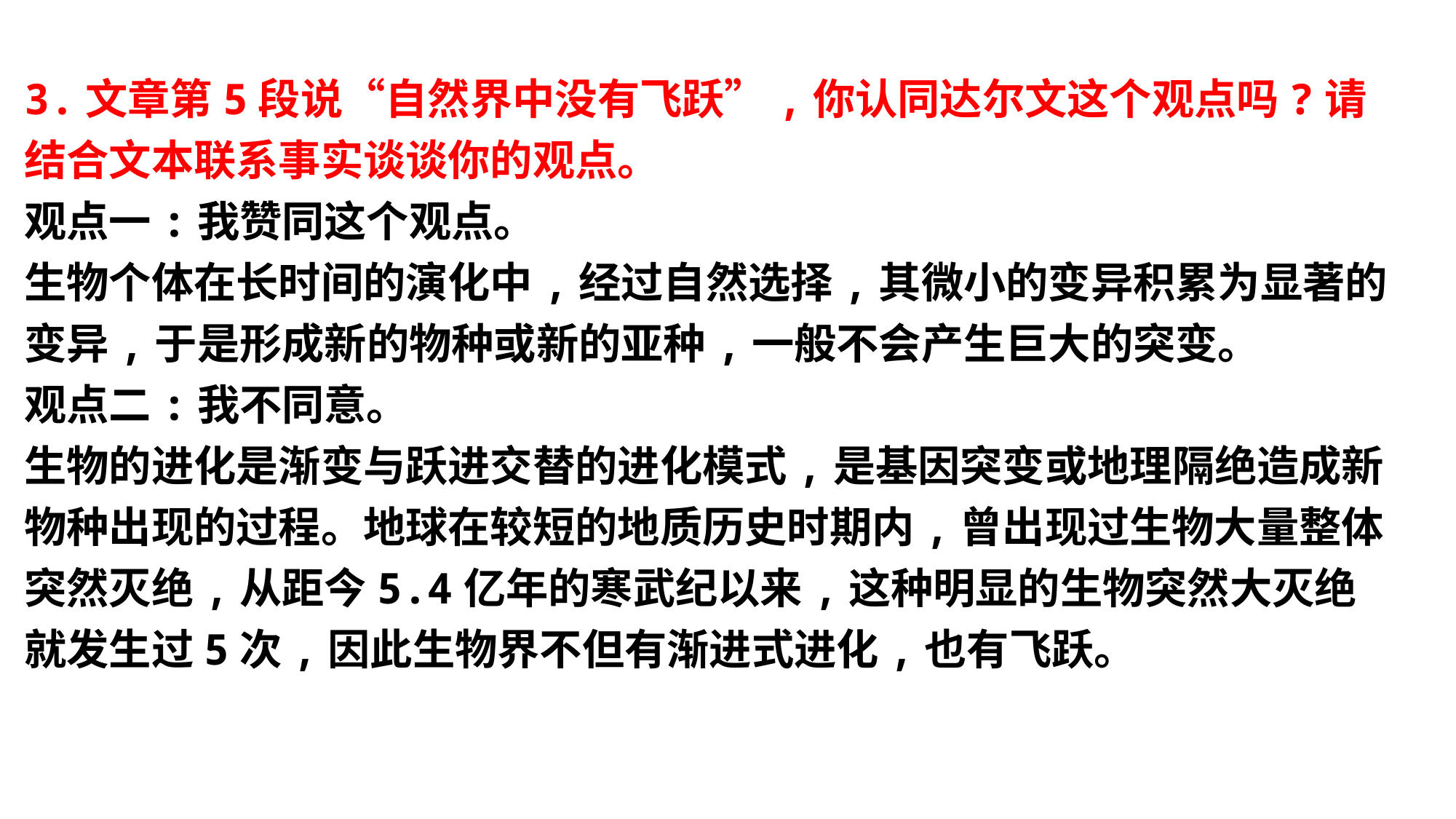

3.文章第5段说“自然界中没有飞跃”,你认同达尔文这个观点吗?请结合文本联系事实谈谈你的观点。
观点一:我赞同这个观点。
生物个体在长时间的演化中,经过自然选择,其微小的变异积累为显著的变异,于是形成新的物种或新的亚种,一般不会产生巨大的突变。
观点二:我不同意。
生物的进化是渐变与跃进交替的进化模式,是基因突变或地理隔绝造成新物种出现的过程。地球在较短的地质历史时期内,曾出现过生物大量整体突然灭绝,从距今5.4亿年的寒武纪以来,这种明显的生物突然大灭绝就发生过5次,因此生物界不但有渐进式进化,也有飞跃。